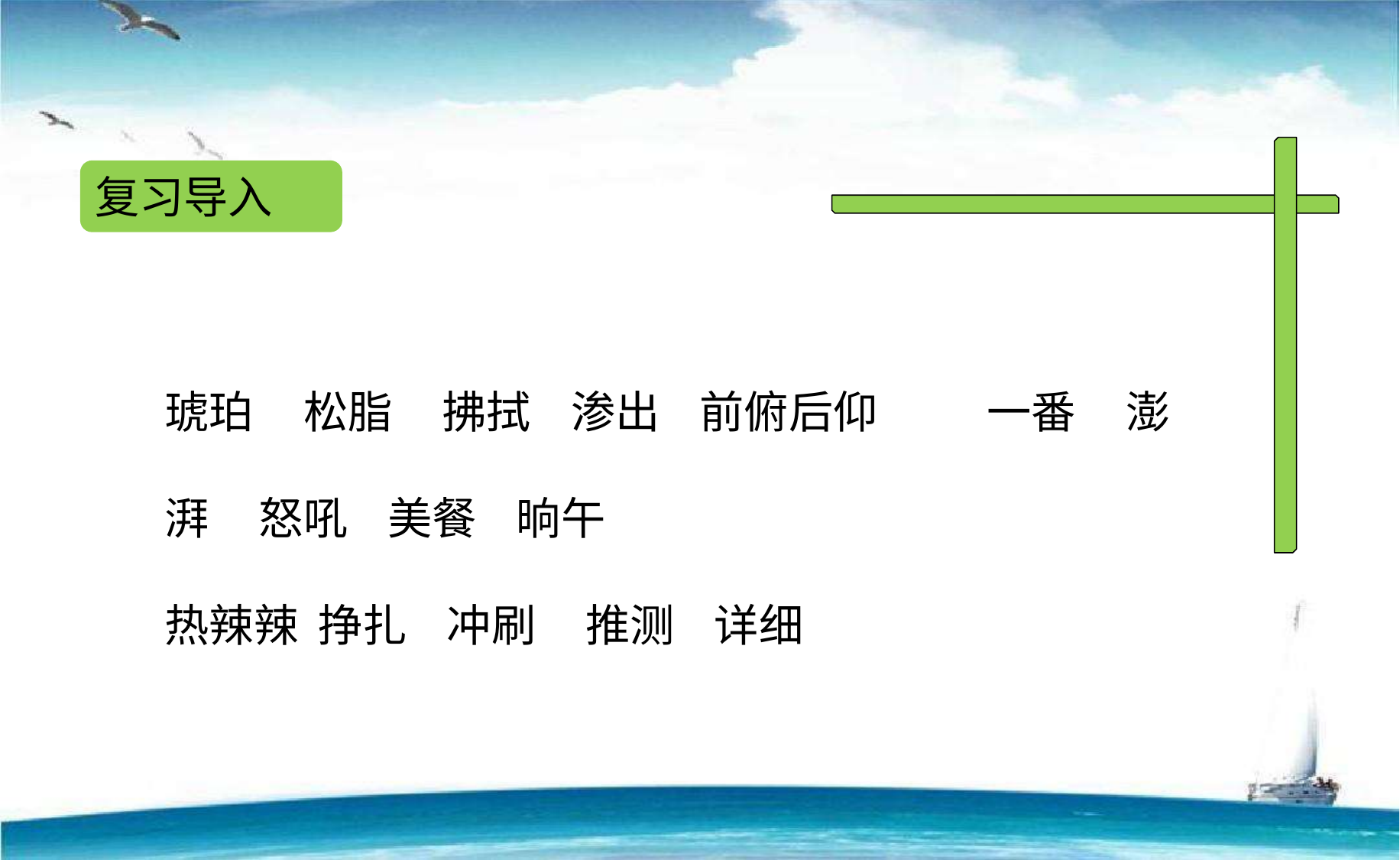

复习导入

琥珀     松脂     拂拭    渗出    前俯后仰           一番     澎湃     怒吼    美餐    晌午
热辣辣  挣扎    冲刷     推测    详细